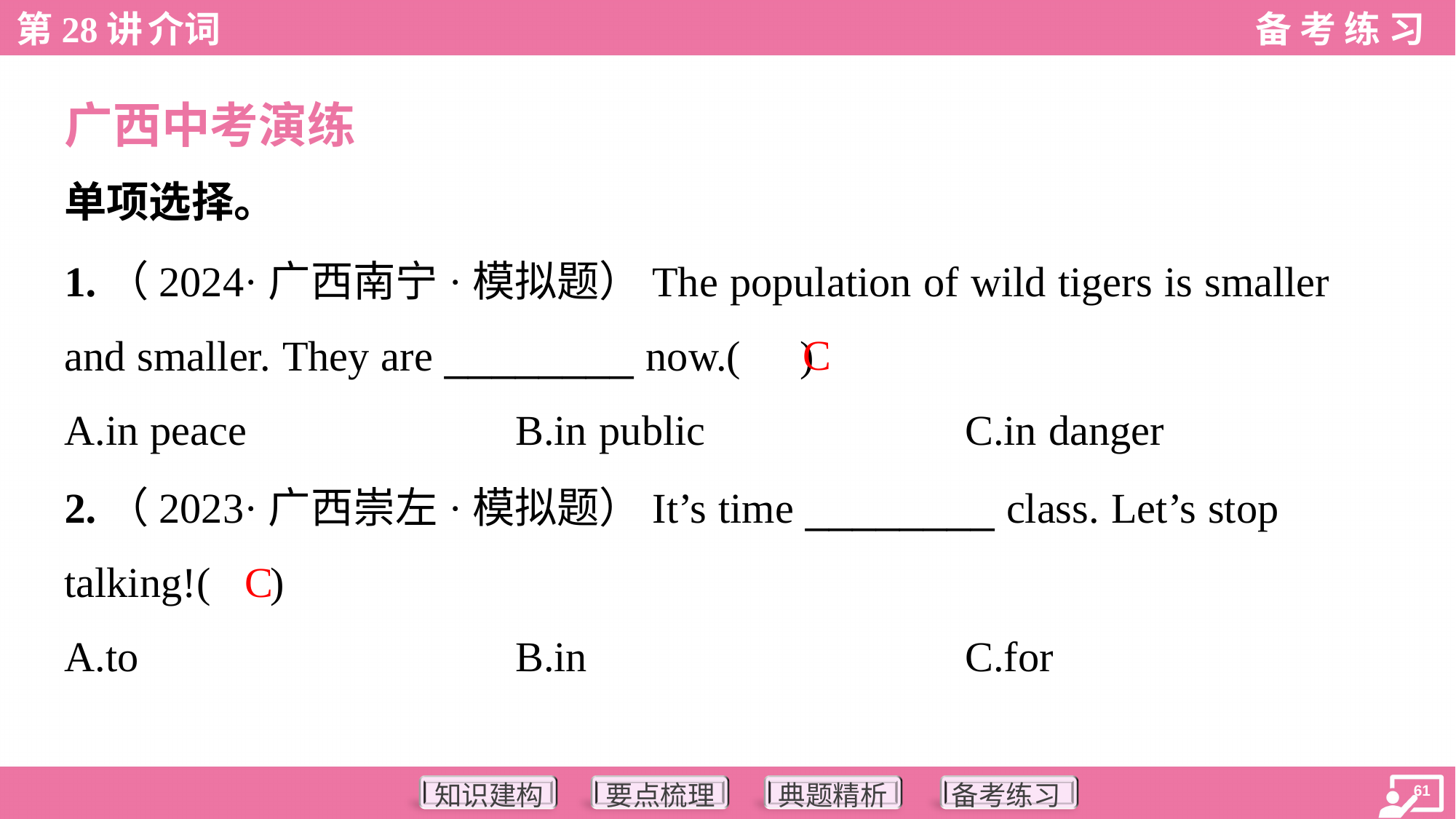

广西中考演练
单项选择。
1.（2024·广西南宁·模拟题）The population of wild tigers is smaller
and smaller. They are ________ now.(     )
C
A.in peace	B.in public	C.in danger
2.（2023·广西崇左·模拟题）It’s time ________ class. Let’s stop
talking!(     )
C
A.to	B.in	C.for